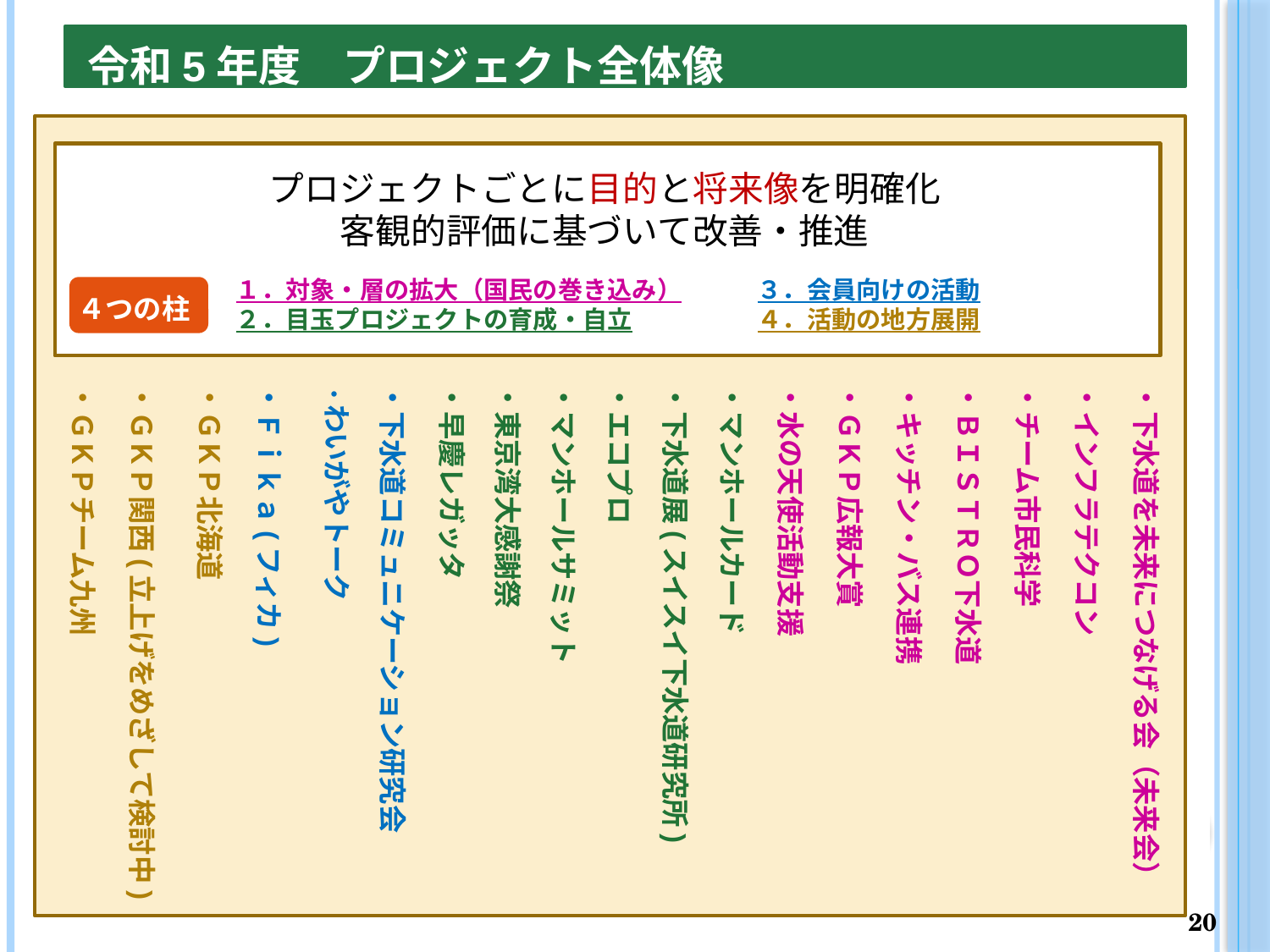

# 令和5年度　プロジェクト全体像

プロジェクトごとに目的と将来像を明確化
客観的評価に基づいて改善・推進
１．対象・層の拡大（国民の巻き込み）
２．目玉プロジェクトの育成・自立
３．会員向けの活動
４．活動の地方展開

４つの柱
・下水道を未来につなげる会（未来会）

・インフラテクコン

・チーム市民科学

・ＢＩＳＴＲＯ下水道

・キッチン・バス連携

・ＧＫＰ広報大賞

・水の天使活動支援

・マンホールカード

・下水道展(スイスイ下水道研究所)

・エコプロ

・マンホールサミット

・東京湾大感謝祭

・早慶レガッタ

・下水道コミュニケーション研究会

・わいがやトーク

・Ｆｉｋａ(フィカ)

・ＧＫＰ北海道

・ＧＫＰ関西(立上げをめざして検討中)

・ＧＫＰチーム九州

20